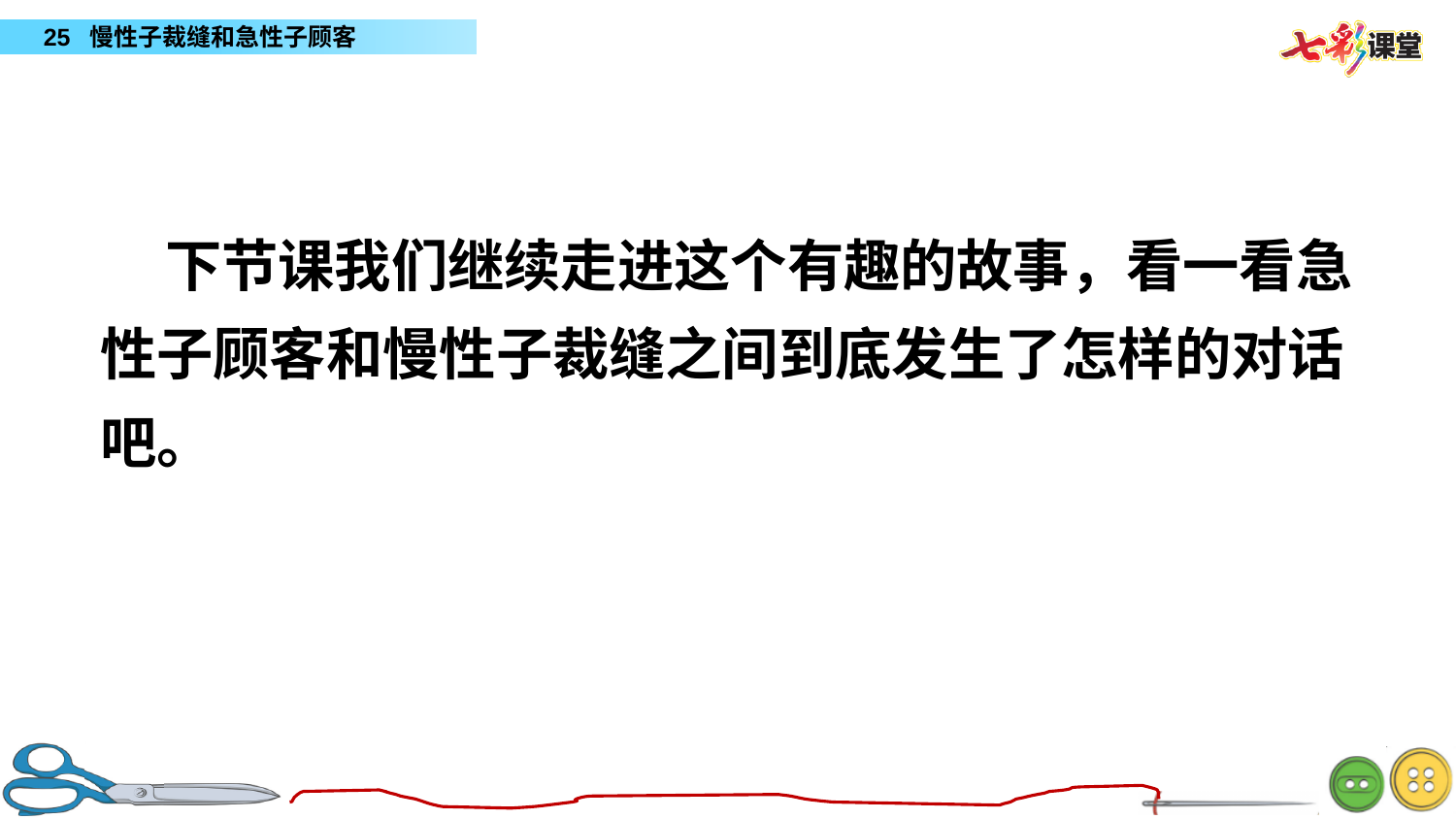

下节课我们继续走进这个有趣的故事，看一看急性子顾客和慢性子裁缝之间到底发生了怎样的对话吧。